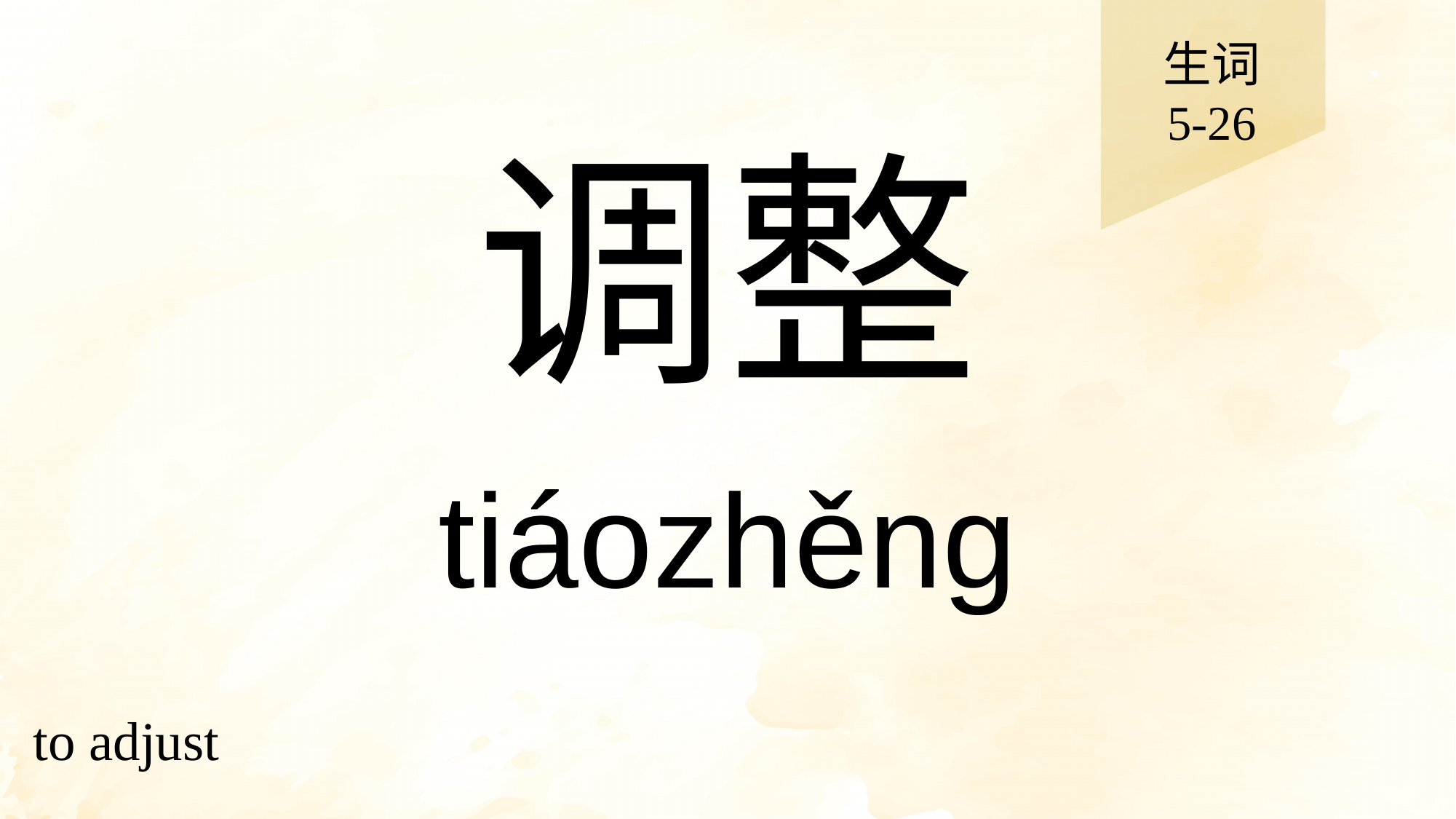

生词
5-26
# 调整
tiáozhěng
to adjust